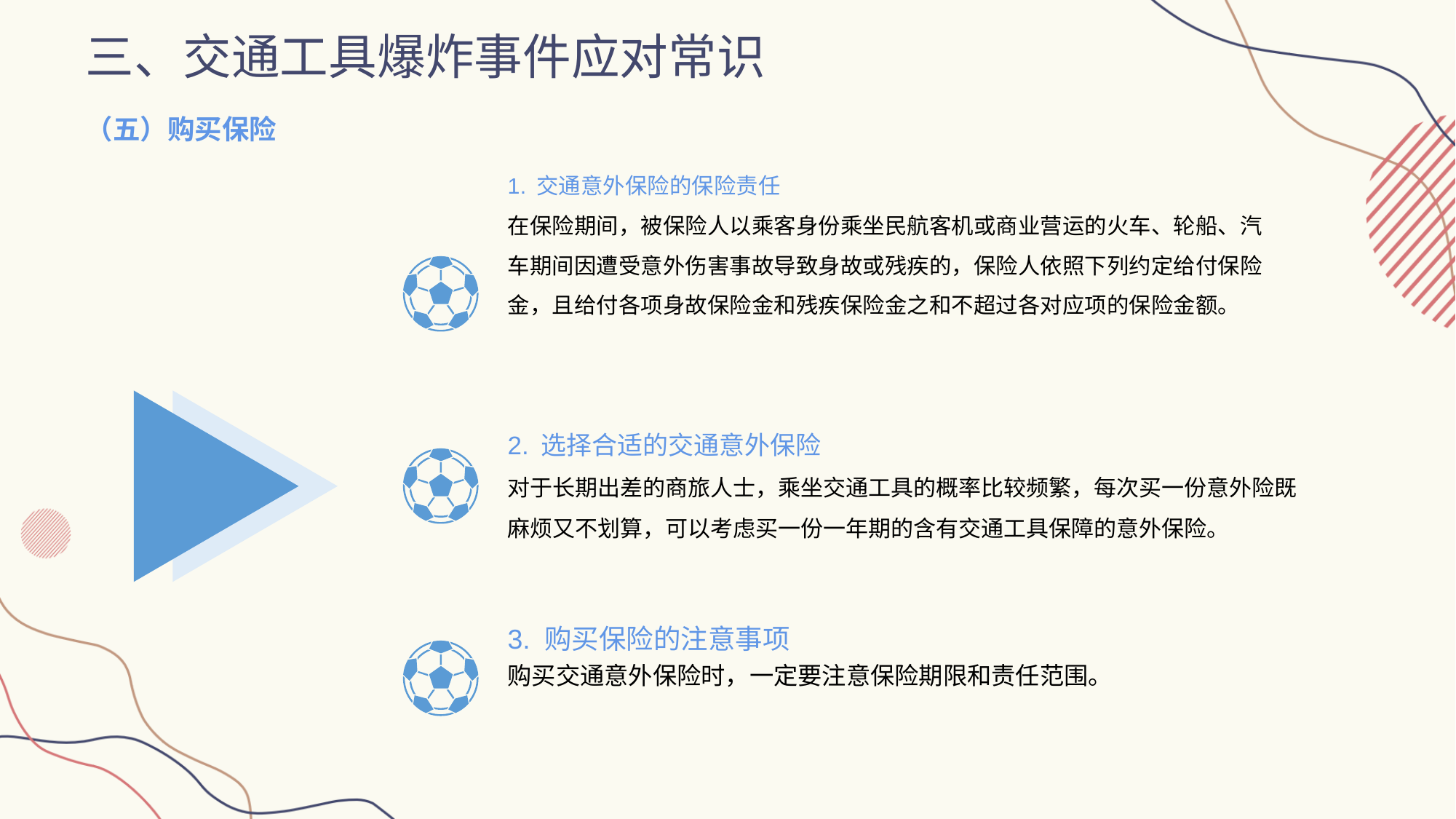

三、交通工具爆炸事件应对常识
（五）购买保险
1. 交通意外保险的保险责任
在保险期间，被保险人以乘客身份乘坐民航客机或商业营运的火车、轮船、汽车期间因遭受意外伤害事故导致身故或残疾的，保险人依照下列约定给付保险金，且给付各项身故保险金和残疾保险金之和不超过各对应项的保险金额。

2. 选择合适的交通意外保险
对于长期出差的商旅人士，乘坐交通工具的概率比较频繁，每次买一份意外险既麻烦又不划算，可以考虑买一份一年期的含有交通工具保障的意外保险。

3. 购买保险的注意事项
购买交通意外保险时，一定要注意保险期限和责任范围。